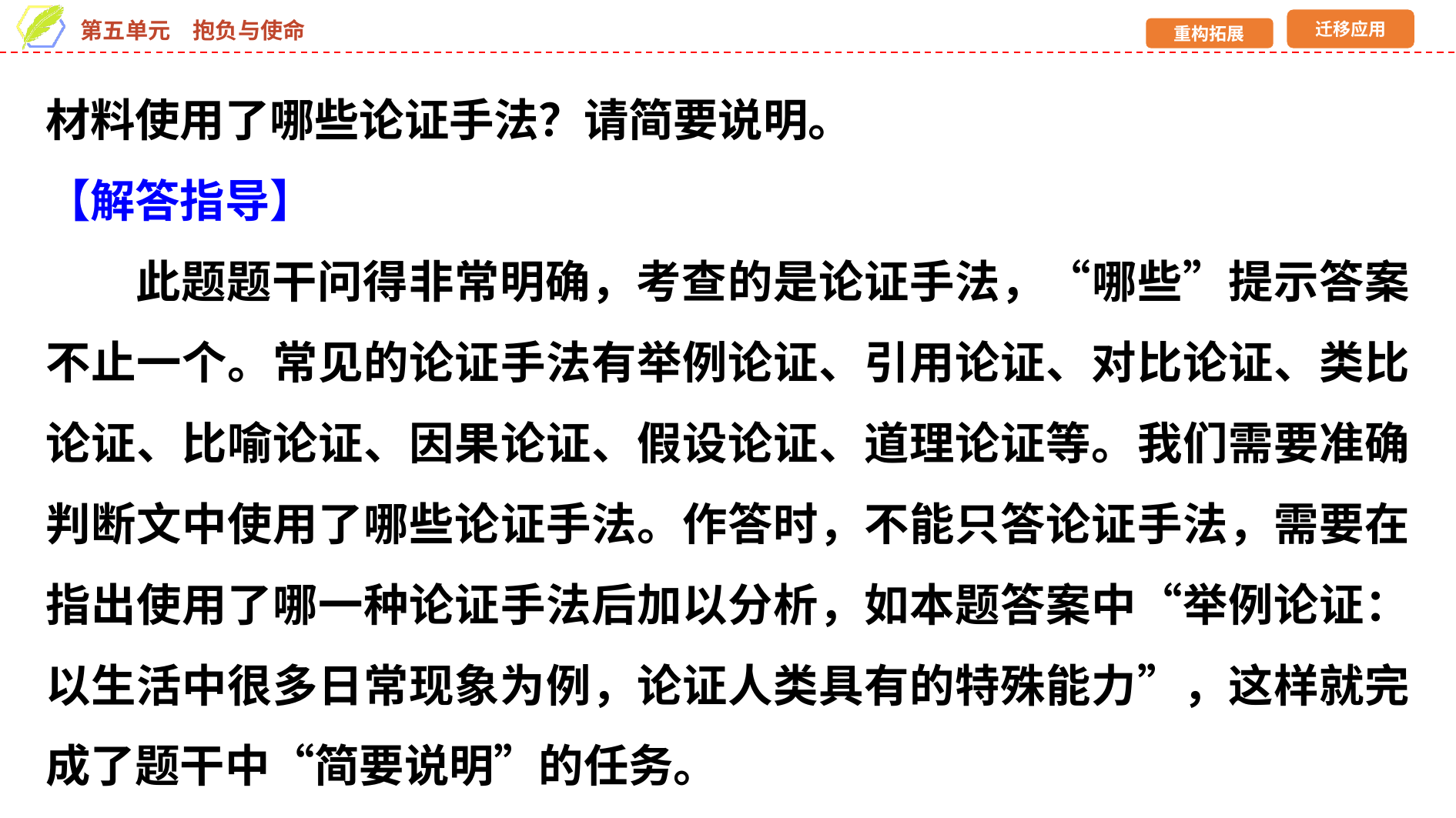

材料使用了哪些论证手法？请简要说明。
【解答指导】
此题题干问得非常明确，考查的是论证手法，“哪些”提示答案不止一个。常见的论证手法有举例论证、引用论证、对比论证、类比论证、比喻论证、因果论证、假设论证、道理论证等。我们需要准确判断文中使用了哪些论证手法。作答时，不能只答论证手法，需要在指出使用了哪一种论证手法后加以分析，如本题答案中“举例论证：以生活中很多日常现象为例，论证人类具有的特殊能力”，这样就完成了题干中“简要说明”的任务。